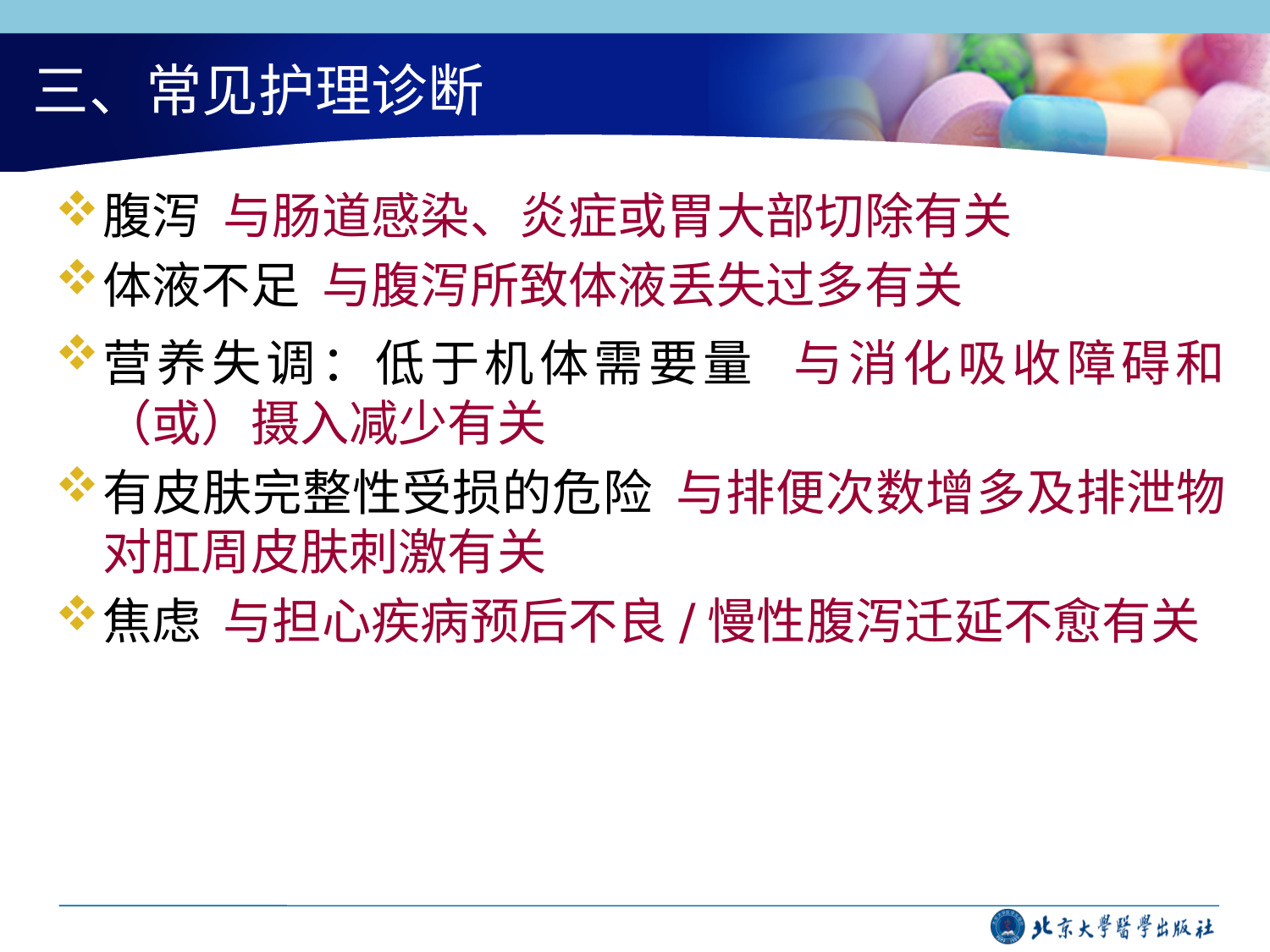

# 三、常见护理诊断
腹泻  与肠道感染、炎症或胃大部切除有关
体液不足  与腹泻所致体液丢失过多有关
营养失调：低于机体需要量  与消化吸收障碍和（或）摄入减少有关
有皮肤完整性受损的危险  与排便次数增多及排泄物对肛周皮肤刺激有关
焦虑  与担心疾病预后不良/慢性腹泻迁延不愈有关